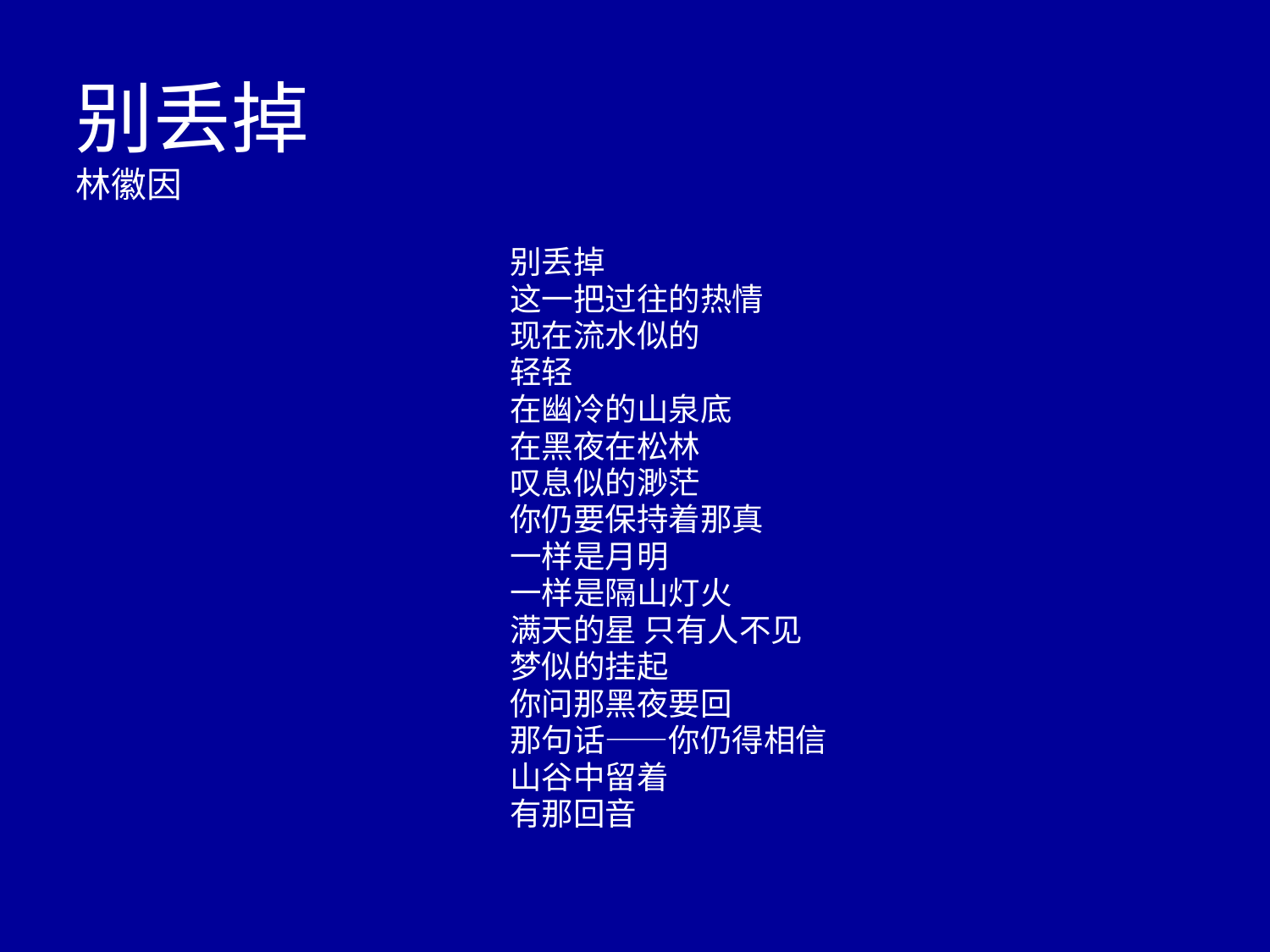

# 别丢掉 林徽因
别丢掉
这一把过往的热情
现在流水似的
轻轻
在幽冷的山泉底
在黑夜在松林
叹息似的渺茫
你仍要保持着那真
一样是月明
一样是隔山灯火
满天的星 只有人不见
梦似的挂起
你问那黑夜要回
那句话——你仍得相信
山谷中留着
有那回音